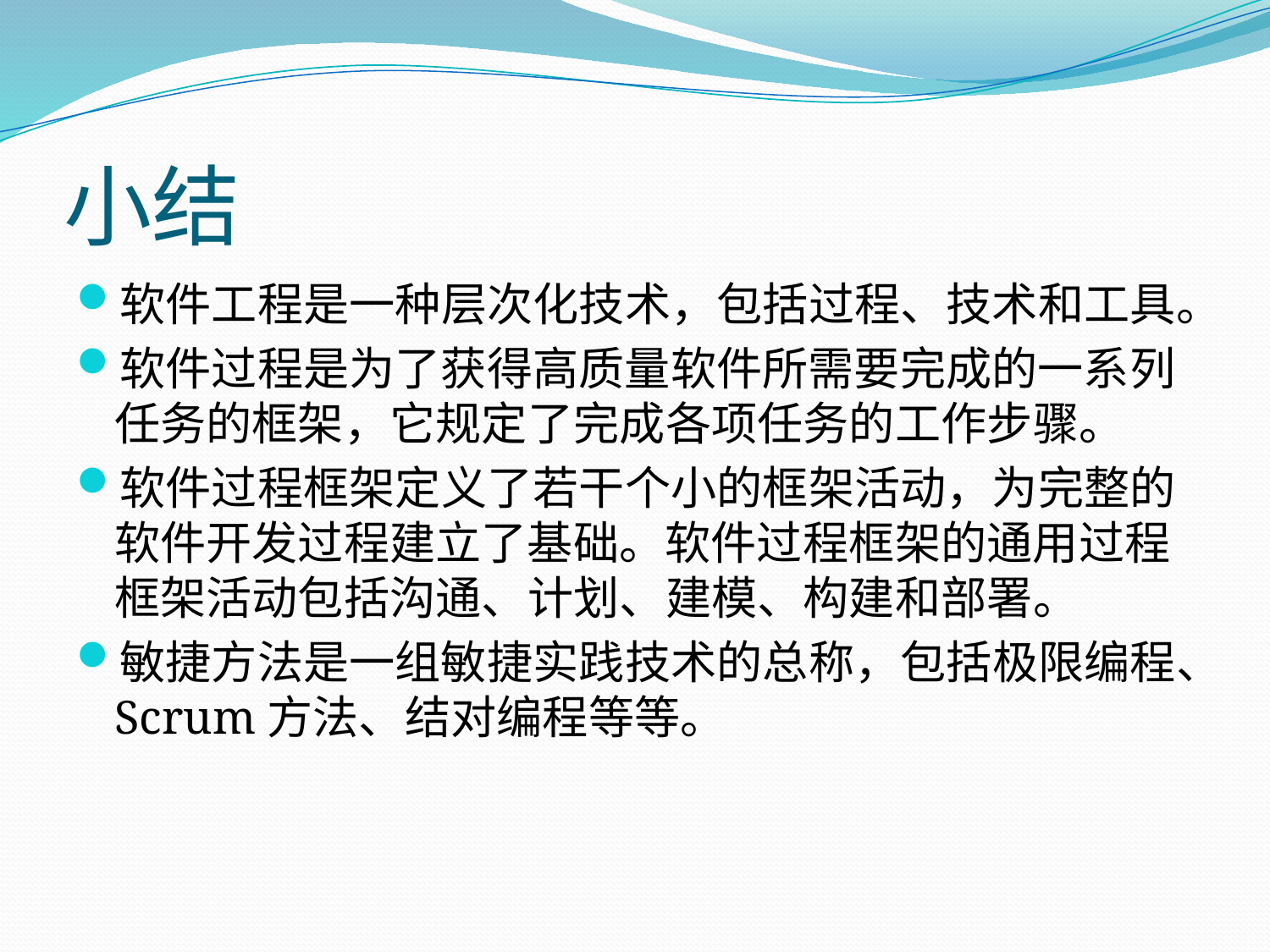

# 小结
软件工程是一种层次化技术，包括过程、技术和工具。
软件过程是为了获得高质量软件所需要完成的一系列任务的框架，它规定了完成各项任务的工作步骤。
软件过程框架定义了若干个小的框架活动，为完整的软件开发过程建立了基础。软件过程框架的通用过程框架活动包括沟通、计划、建模、构建和部署。
敏捷方法是一组敏捷实践技术的总称，包括极限编程、Scrum方法、结对编程等等。